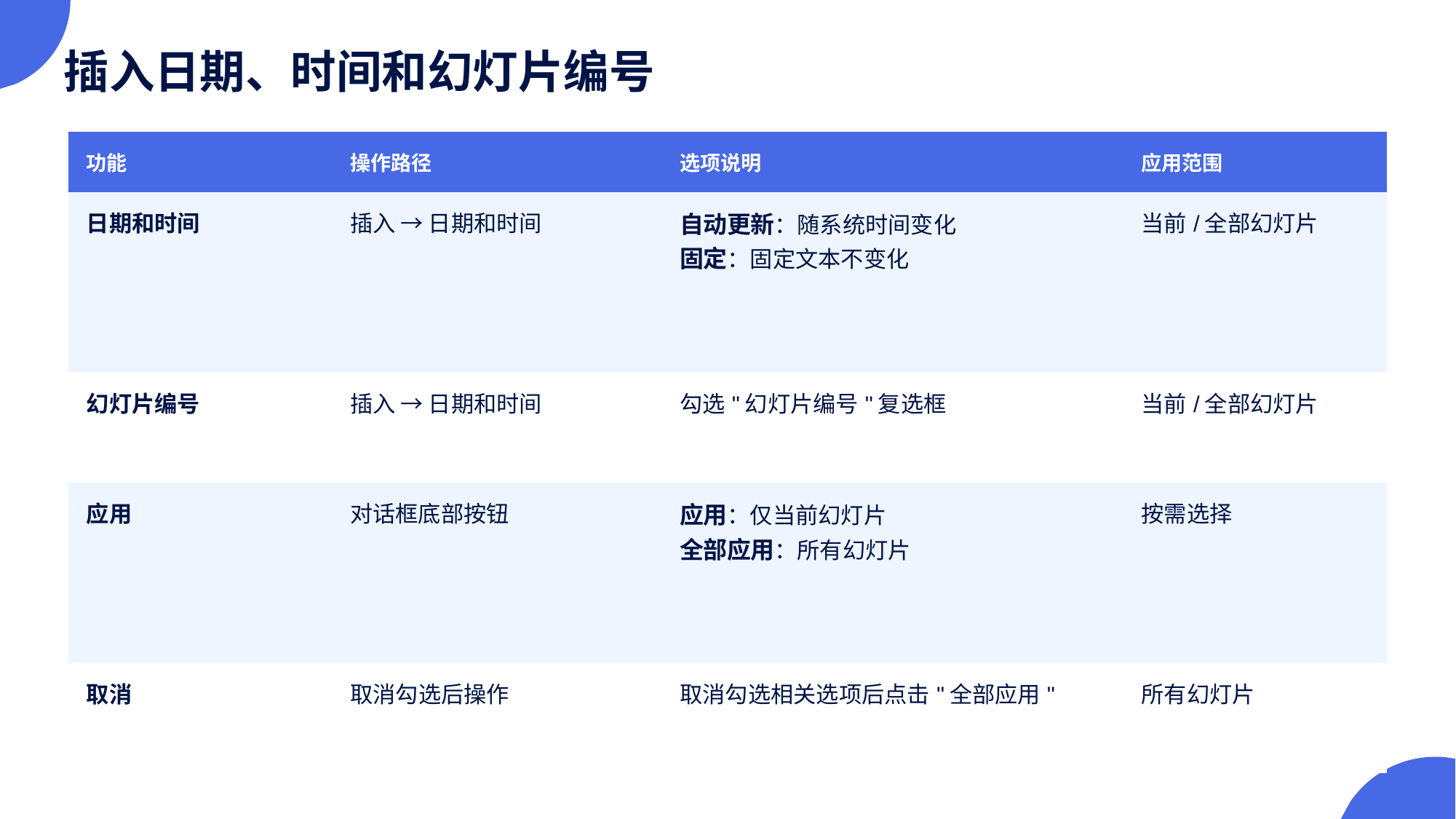

插入日期、时间和幻灯片编号
| 功能 | 操作路径 | 选项说明 | 应用范围 |
| --- | --- | --- | --- |
| 日期和时间 | 插入 → 日期和时间 | 自动更新：随系统时间变化 固定：固定文本不变化 | 当前/全部幻灯片 |
| 幻灯片编号 | 插入 → 日期和时间 | 勾选"幻灯片编号"复选框 | 当前/全部幻灯片 |
| 应用 | 对话框底部按钮 | 应用：仅当前幻灯片 全部应用：所有幻灯片 | 按需选择 |
| 取消 | 取消勾选后操作 | 取消勾选相关选项后点击"全部应用" | 所有幻灯片 |